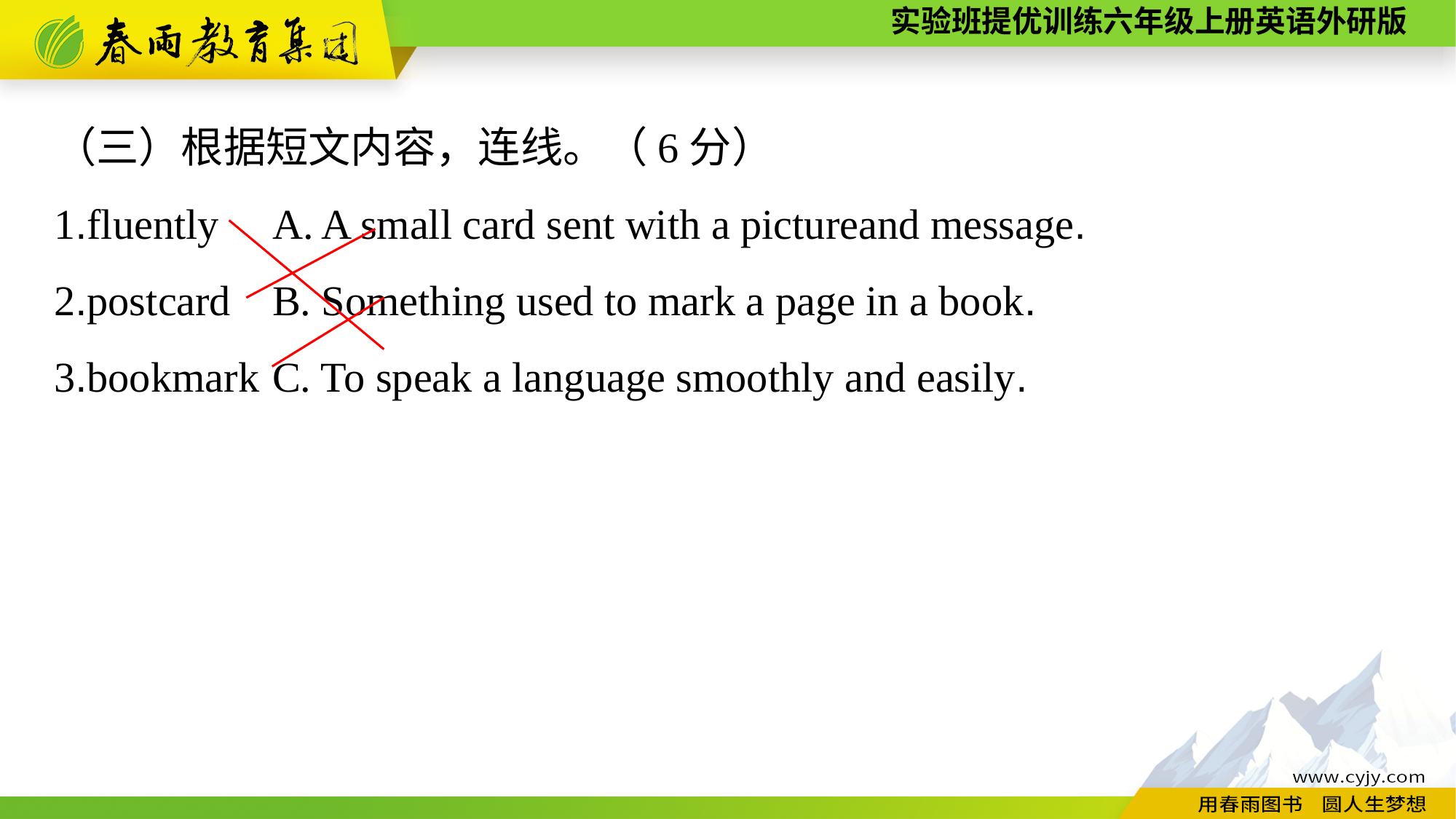

（三）根据短文内容，连线。（6分）
1.fluently	A. A small card sent with a pictureand message.
2.postcard	B. Something used to mark a page in a book.
3.bookmark	C. To speak a language smoothly and easily.